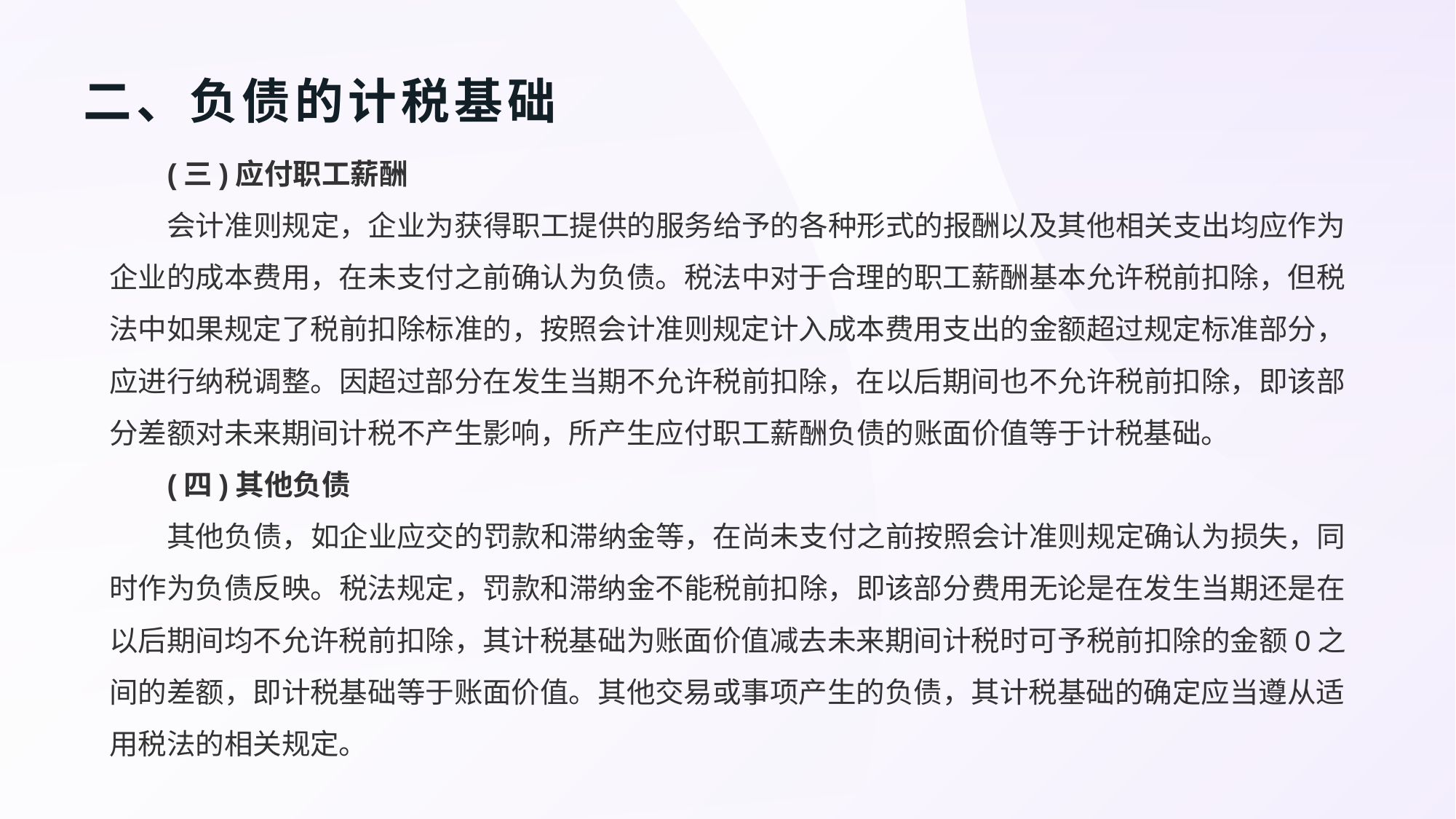

# 二、负债的计税基础
(三)应付职工薪酬
会计准则规定，企业为获得职工提供的服务给予的各种形式的报酬以及其他相关支出均应作为企业的成本费用，在未支付之前确认为负债。税法中对于合理的职工薪酬基本允许税前扣除，但税法中如果规定了税前扣除标准的，按照会计准则规定计入成本费用支出的金额超过规定标准部分，应进行纳税调整。因超过部分在发生当期不允许税前扣除，在以后期间也不允许税前扣除，即该部分差额对未来期间计税不产生影响，所产生应付职工薪酬负债的账面价值等于计税基础。
(四)其他负债
其他负债，如企业应交的罚款和滞纳金等，在尚未支付之前按照会计准则规定确认为损失，同时作为负债反映。税法规定，罚款和滞纳金不能税前扣除，即该部分费用无论是在发生当期还是在以后期间均不允许税前扣除，其计税基础为账面价值减去未来期间计税时可予税前扣除的金额0之间的差额，即计税基础等于账面价值。其他交易或事项产生的负债，其计税基础的确定应当遵从适用税法的相关规定。